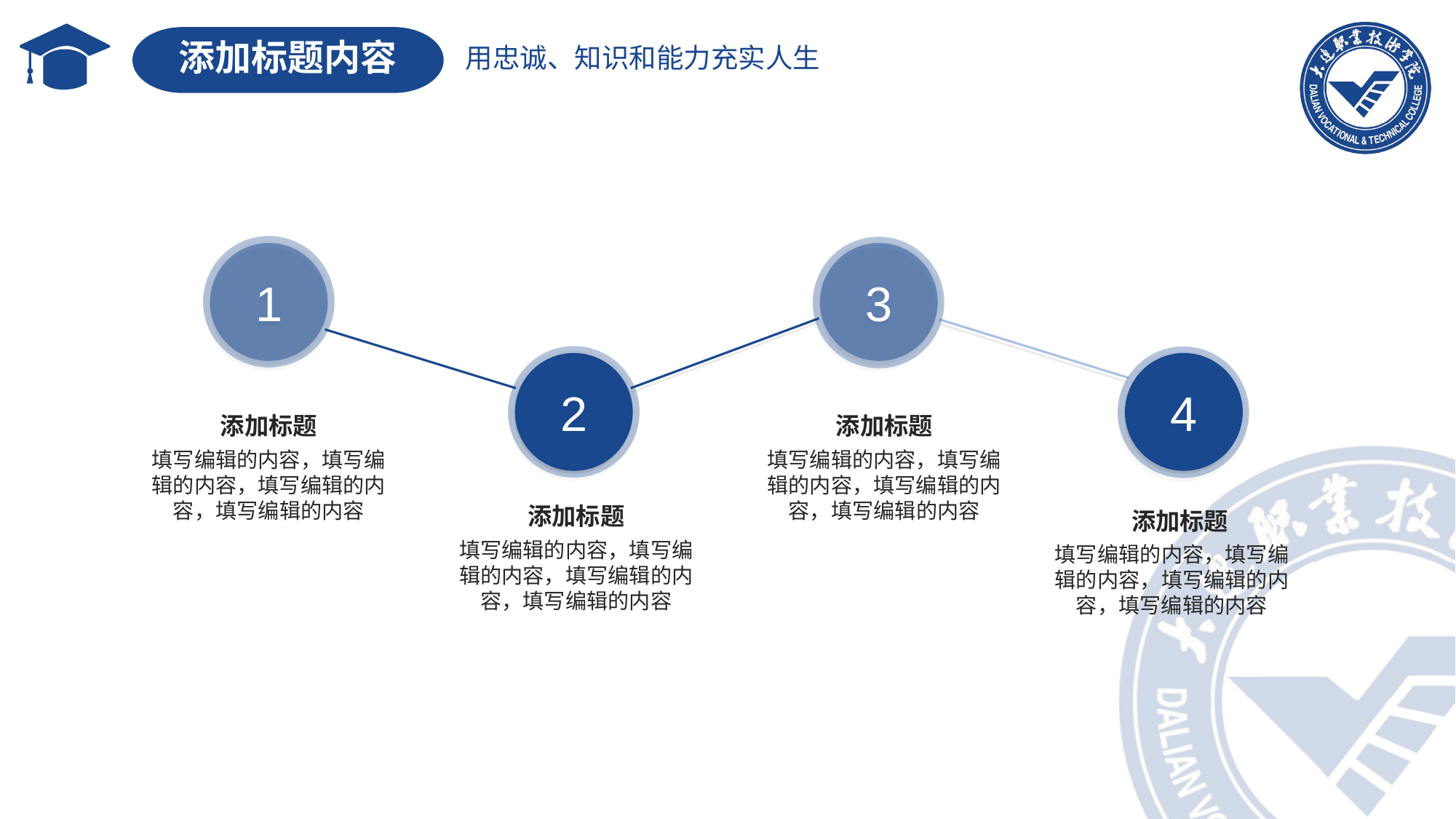

添加标题内容

1

3

2

4
添加标题
添加标题
填写编辑的内容，填写编辑的内容，填写编辑的内容，填写编辑的内容
填写编辑的内容，填写编辑的内容，填写编辑的内容，填写编辑的内容
添加标题
添加标题
填写编辑的内容，填写编辑的内容，填写编辑的内容，填写编辑的内容
填写编辑的内容，填写编辑的内容，填写编辑的内容，填写编辑的内容